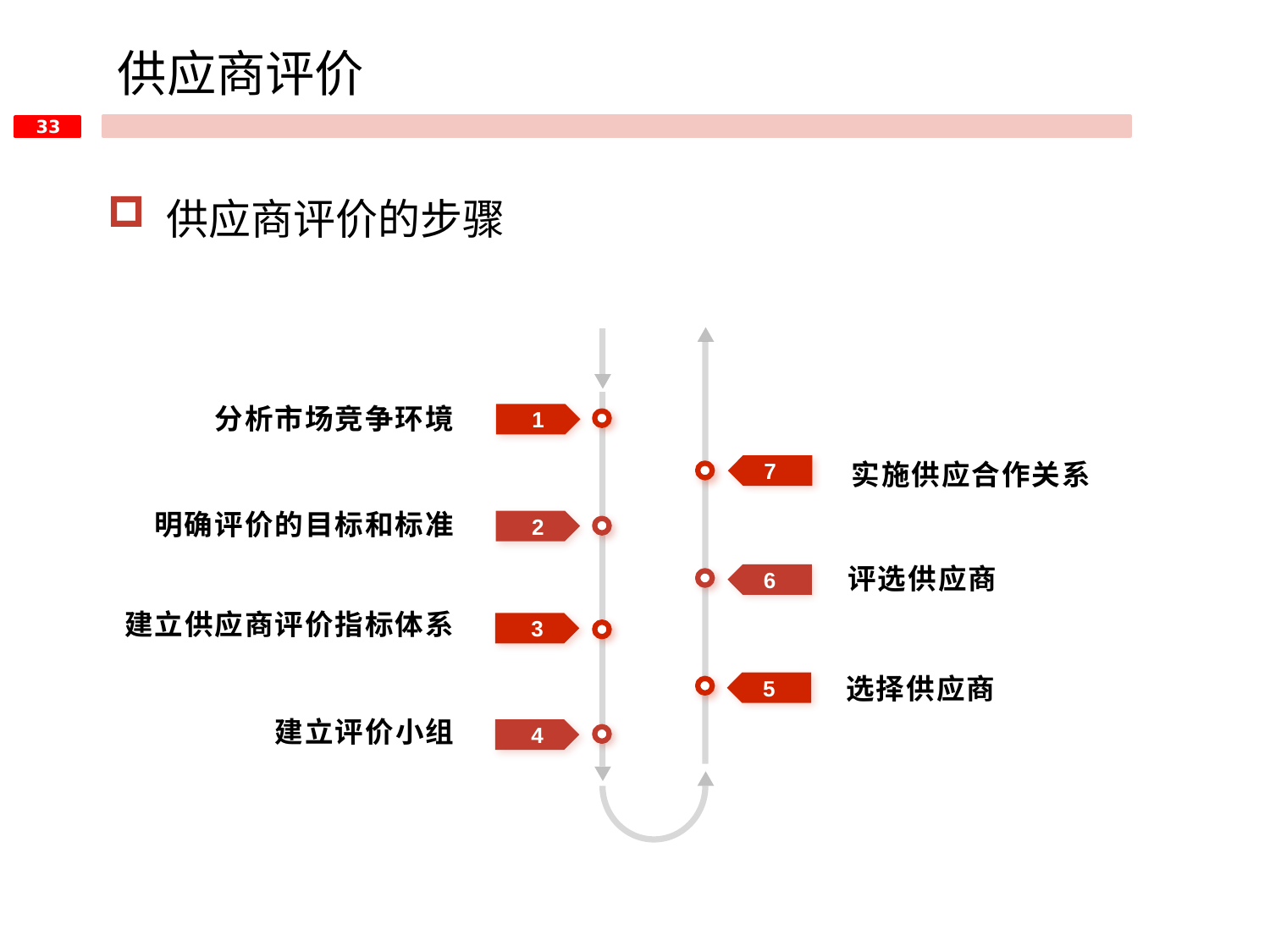

供应商评价
33
 供应商评价的步骤

分析市场竞争环境
1

实施供应合作关系
7

明确评价的目标和标准
2

评选供应商
6

建立供应商评价指标体系
3

选择供应商
5

建立评价小组
4